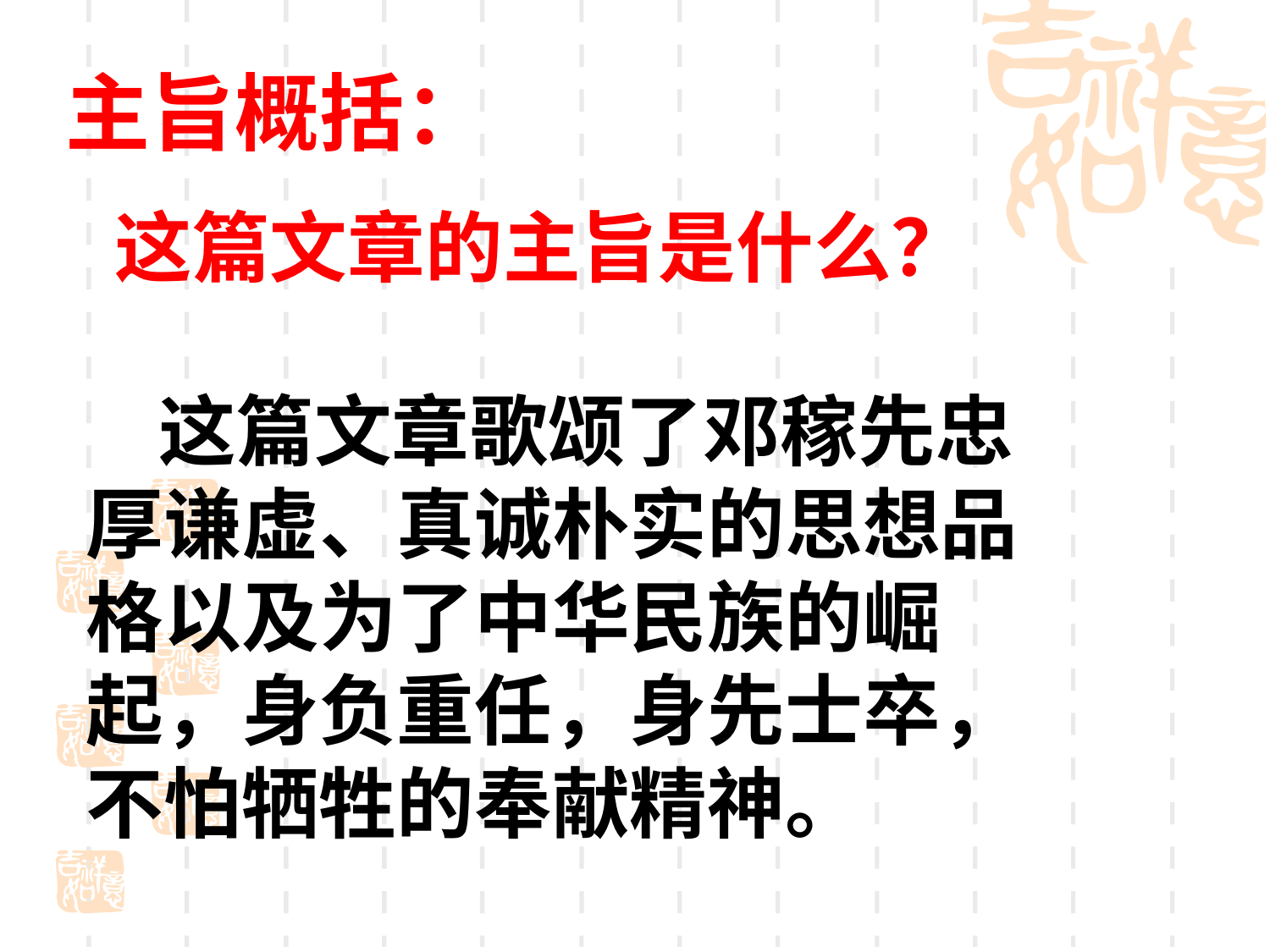

主旨概括：
这篇文章的主旨是什么？

    这篇文章歌颂了邓稼先忠厚谦虚、真诚朴实的思想品格以及为了中华民族的崛起，身负重任，身先士卒，不怕牺牲的奉献精神。